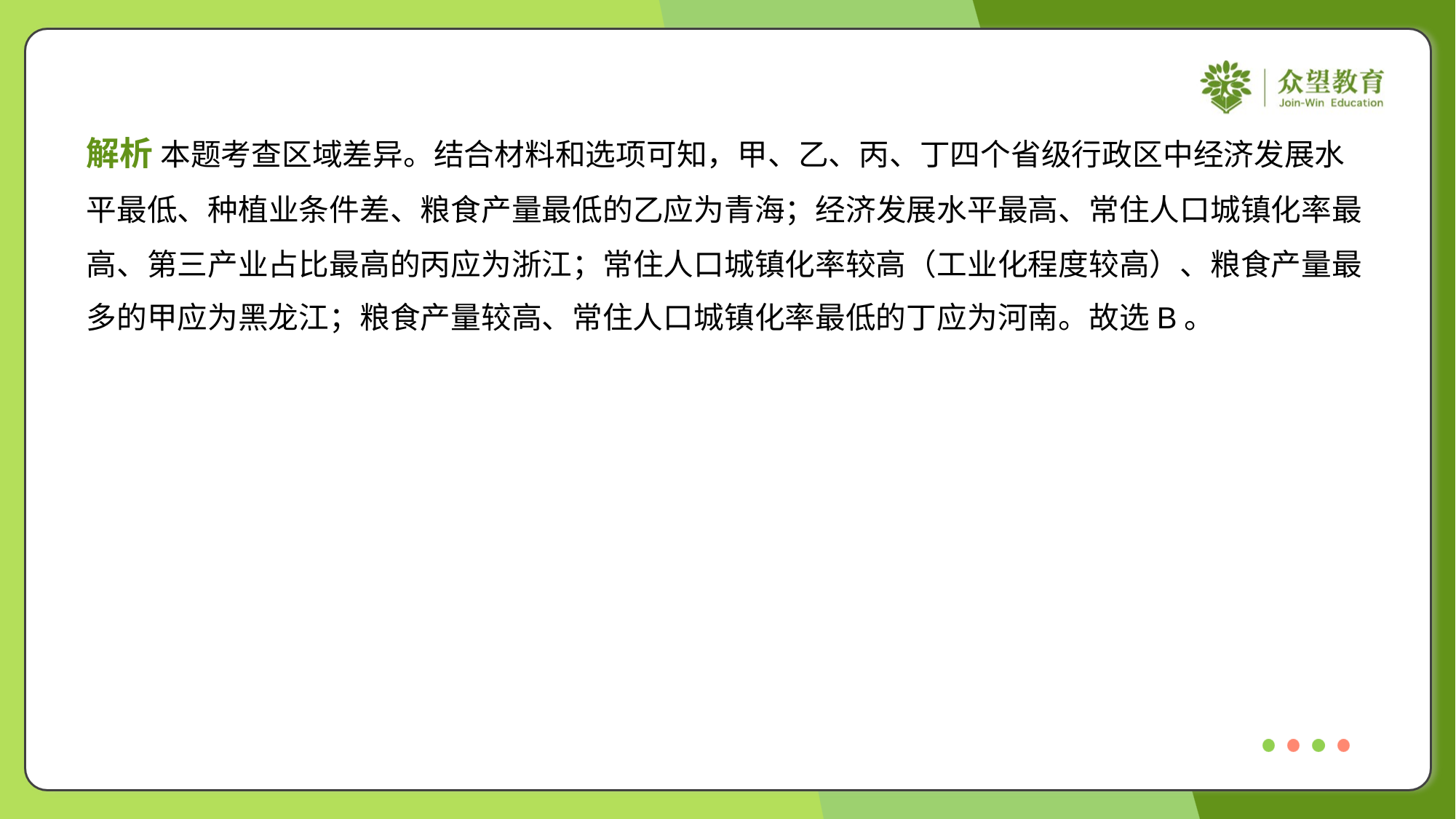

解析 本题考查区域差异。结合材料和选项可知，甲、乙、丙、丁四个省级行政区中经济发展水
平最低、种植业条件差、粮食产量最低的乙应为青海；经济发展水平最高、常住人口城镇化率最
高、第三产业占比最高的丙应为浙江；常住人口城镇化率较高（工业化程度较高）、粮食产量最
多的甲应为黑龙江；粮食产量较高、常住人口城镇化率最低的丁应为河南。故选B。